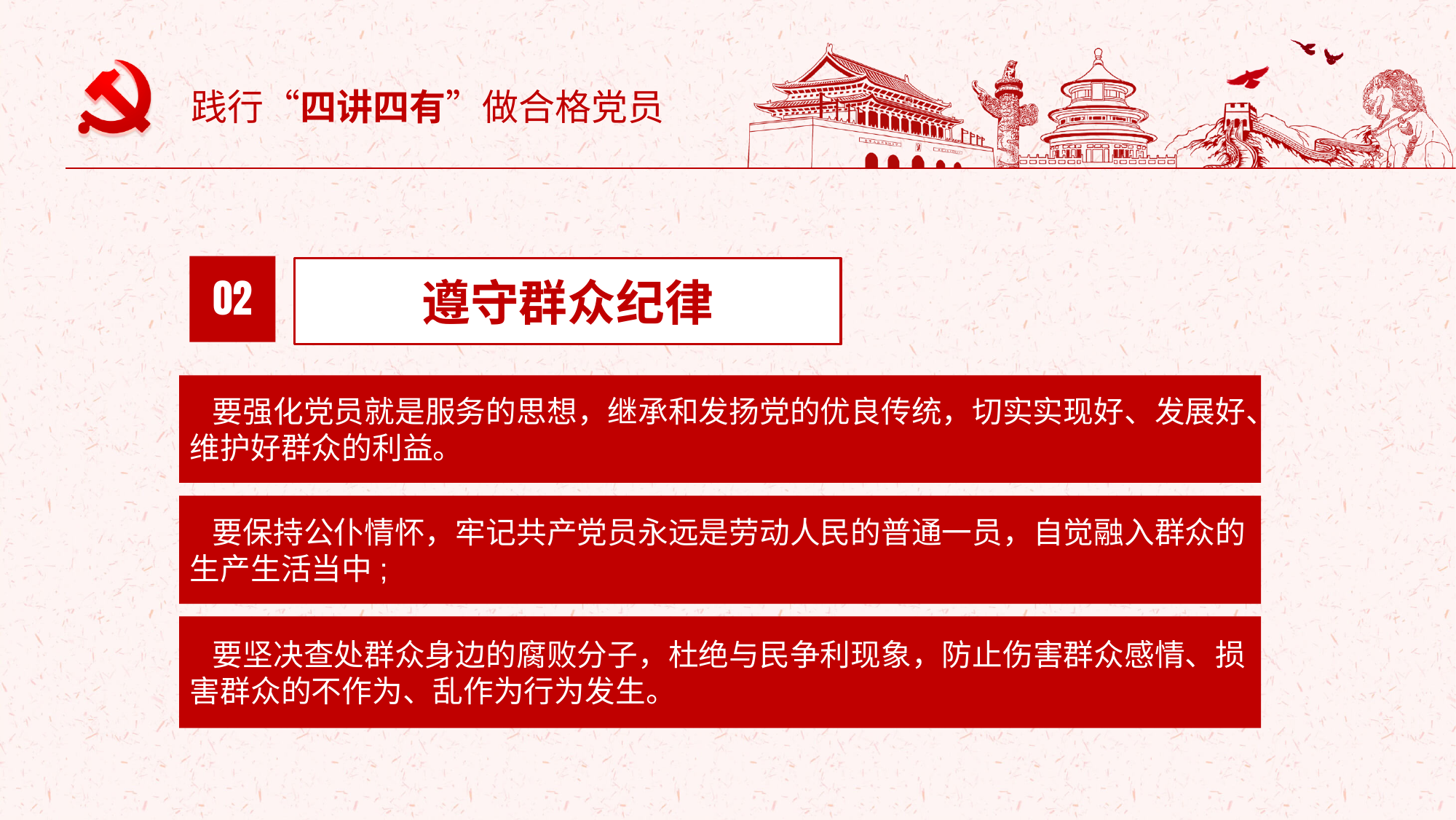

践行“四讲四有”做合格党员

02
遵守群众纪律
 要强化党员就是服务的思想，继承和发扬党的优良传统，切实实现好、发展好、维护好群众的利益。
 要保持公仆情怀，牢记共产党员永远是劳动人民的普通一员，自觉融入群众的生产生活当中;
 要坚决查处群众身边的腐败分子，杜绝与民争利现象，防止伤害群众感情、损害群众的不作为、乱作为行为发生。